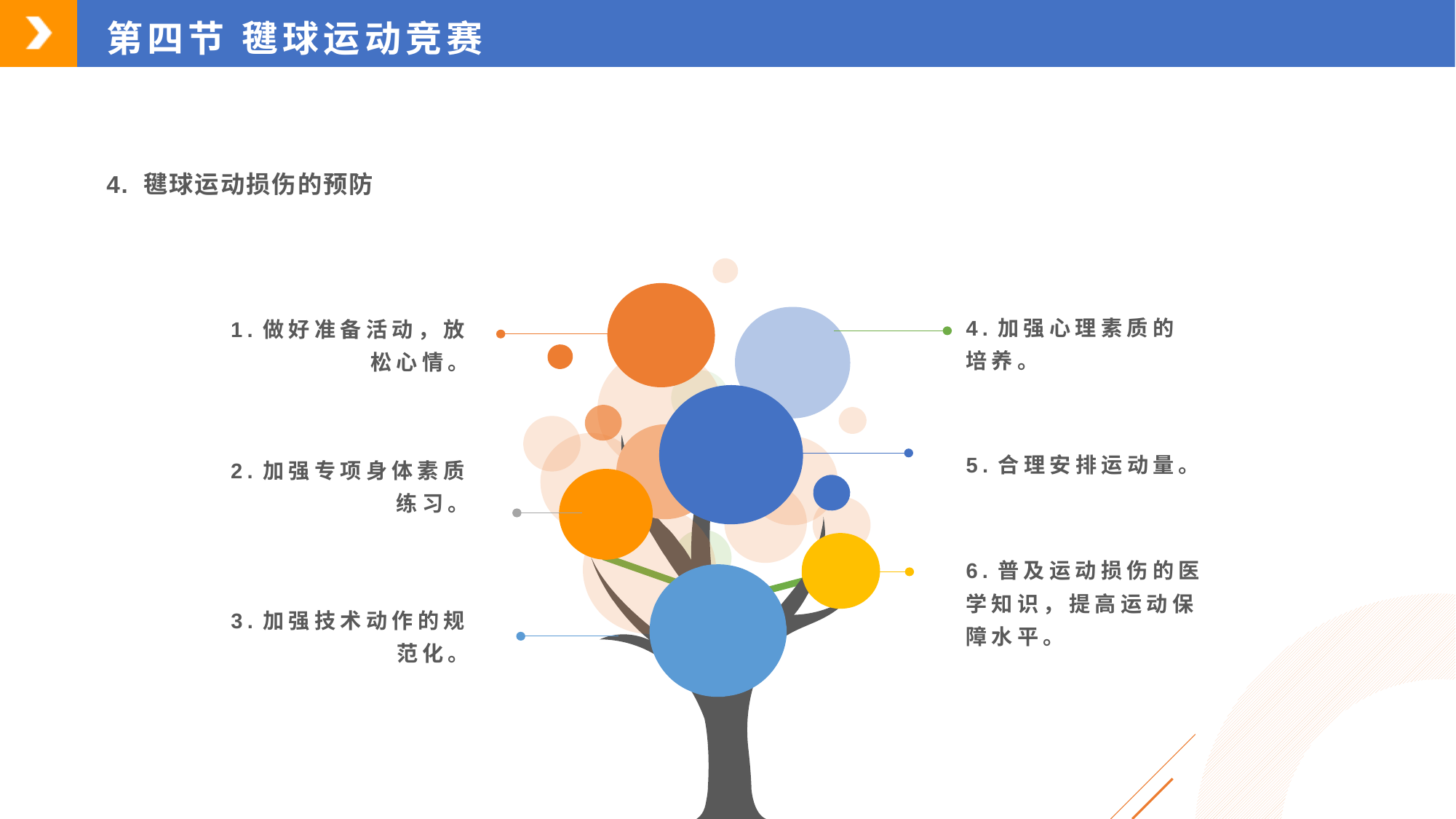

第四节 毽球运动竞赛
4. 毽球运动损伤的预防

4.加强心理素质的培养。

1.做好准备活动，放松心情。

5.合理安排运动量。

2.加强专项身体素质练习。

6.普及运动损伤的医学知识，提高运动保障水平。

3.加强技术动作的规范化。